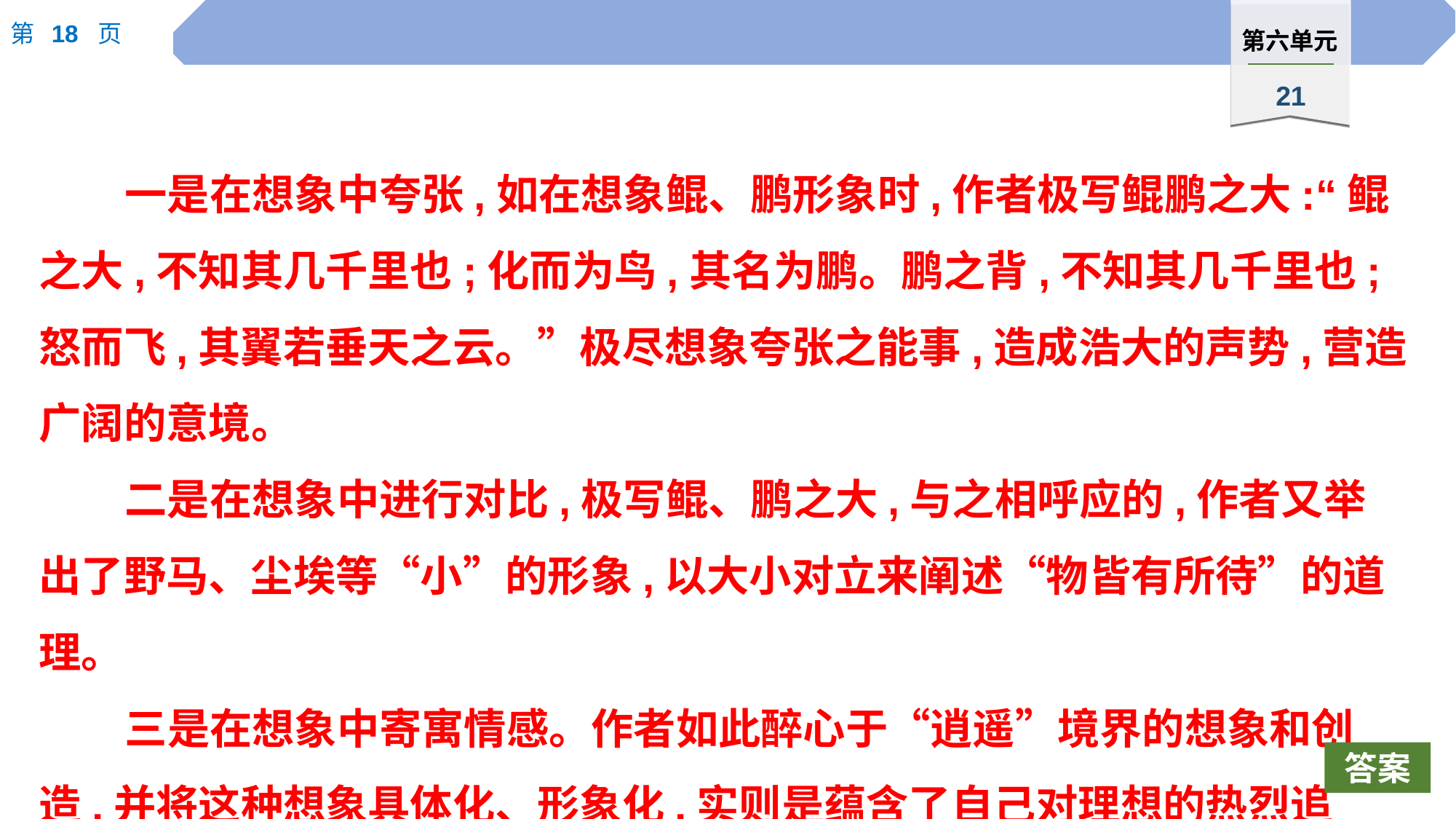

一是在想象中夸张,如在想象鲲、鹏形象时,作者极写鲲鹏之大:“鲲之大,不知其几千里也;化而为鸟,其名为鹏。鹏之背,不知其几千里也;怒而飞,其翼若垂天之云。”极尽想象夸张之能事,造成浩大的声势,营造广阔的意境。
二是在想象中进行对比,极写鲲、鹏之大,与之相呼应的,作者又举出了野马、尘埃等“小”的形象,以大小对立来阐述“物皆有所待”的道理。
三是在想象中寄寓情感。作者如此醉心于“逍遥”境界的想象和创造,并将这种想象具体化、形象化,实则是蕴含了自己对理想的热烈追求。
答案